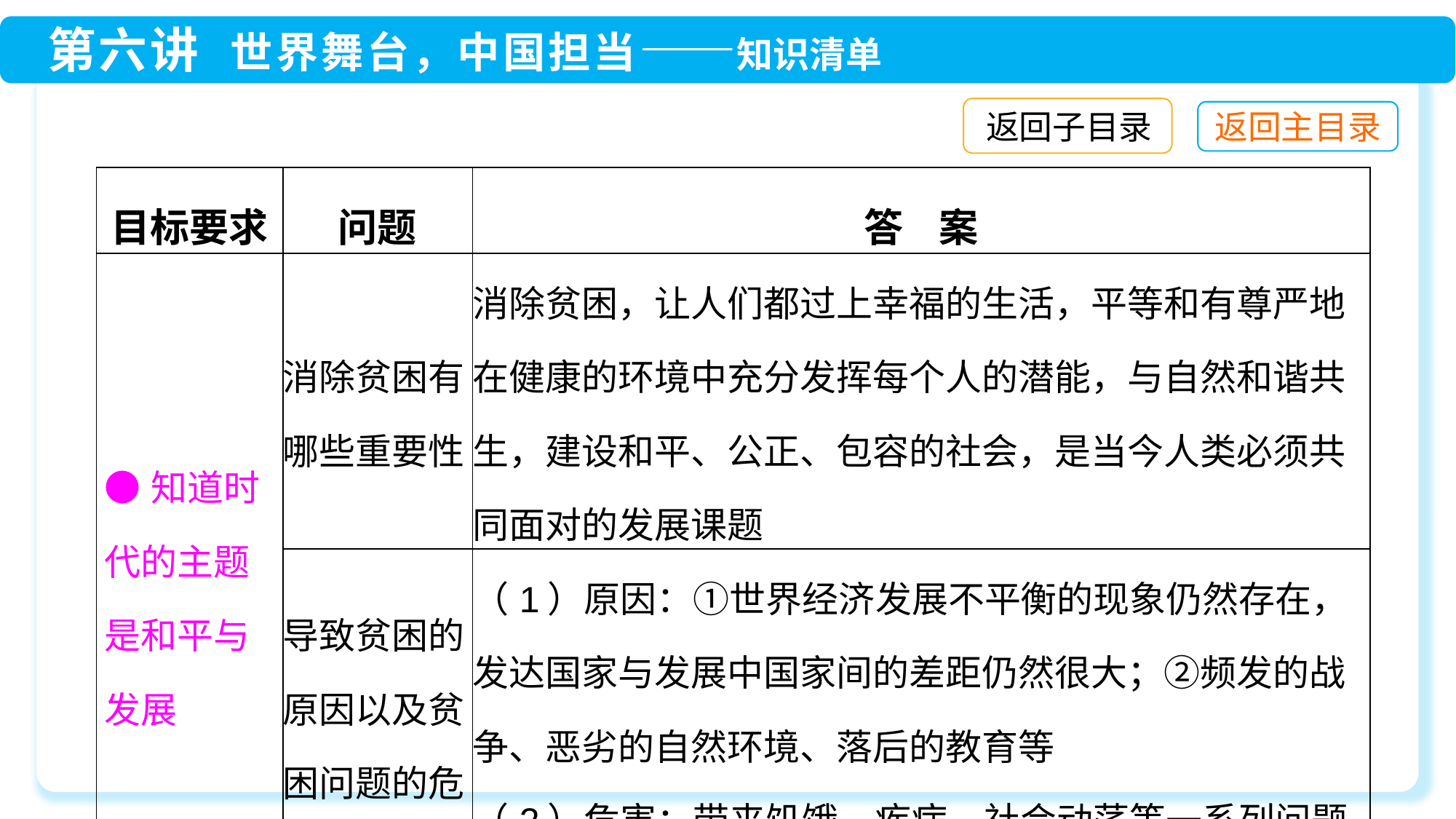

返回子目录
| 目标要求 | 问题 | 答 案 |
| --- | --- | --- |
| ●知道时代的主题是和平与发展 | 消除贫困有哪些重要性 | 消除贫困，让人们都过上幸福的生活，平等和有尊严地在健康的环境中充分发挥每个人的潜能，与自然和谐共生，建设和平、公正、包容的社会，是当今人类必须共同面对的发展课题 |
|  | 导致贫困的原因以及贫困问题的危害有哪些 | （1）原因：①世界经济发展不平衡的现象仍然存在，发达国家与发展中国家间的差距仍然很大；②频发的战争、恶劣的自然环境、落后的教育等 （2）危害：带来饥饿、疾病、社会动荡等一系列问题，制约人类发展 |